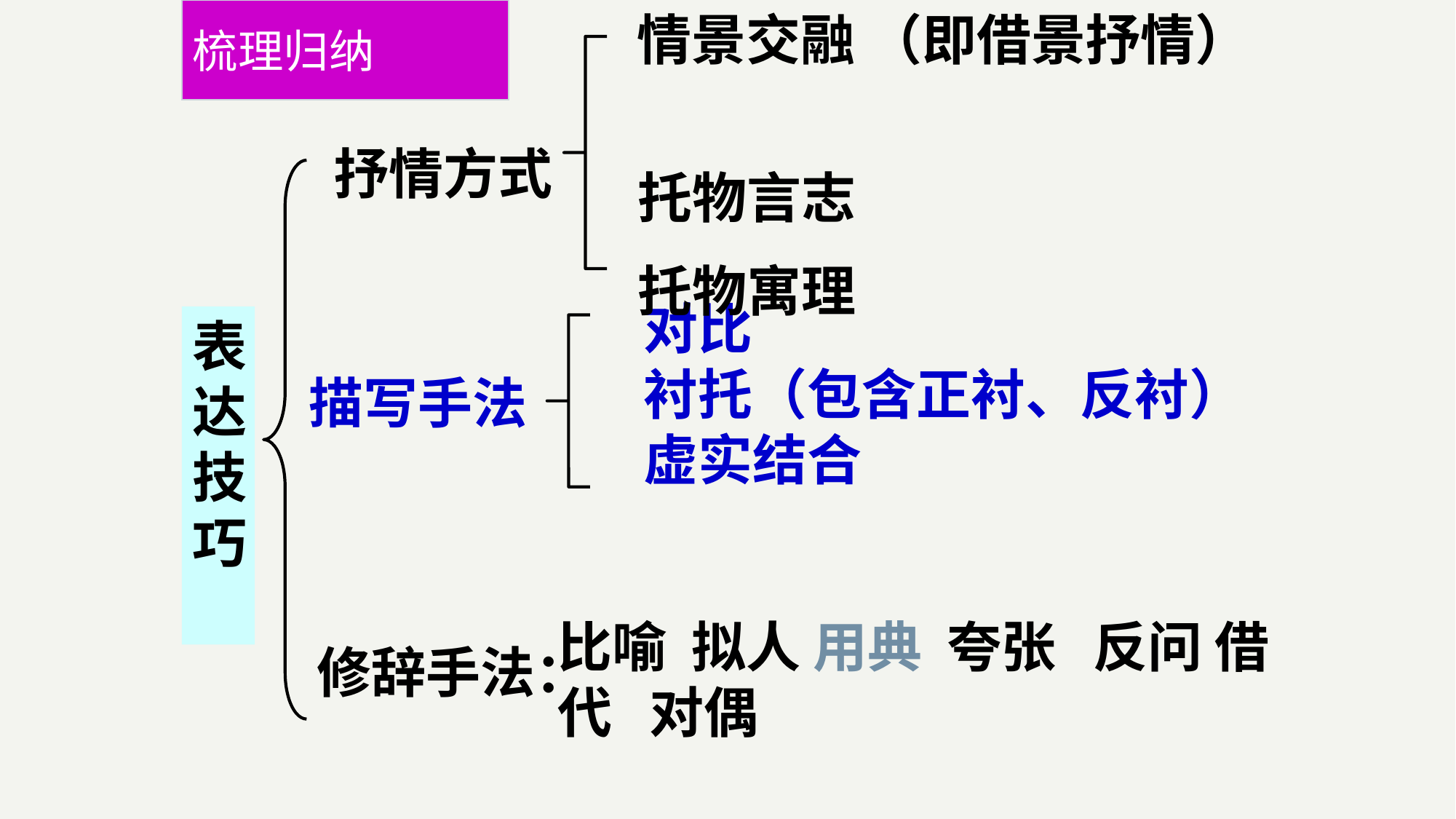

梳理归纳

    情景交融 （即借景抒情）
    托物言志
    托物寓理

抒情方式

对比
衬托（包含正衬、反衬）
虚实结合

描写手法
表达技巧

比喻  拟人 用典  夸张   反问 借代   对偶

修辞手法：